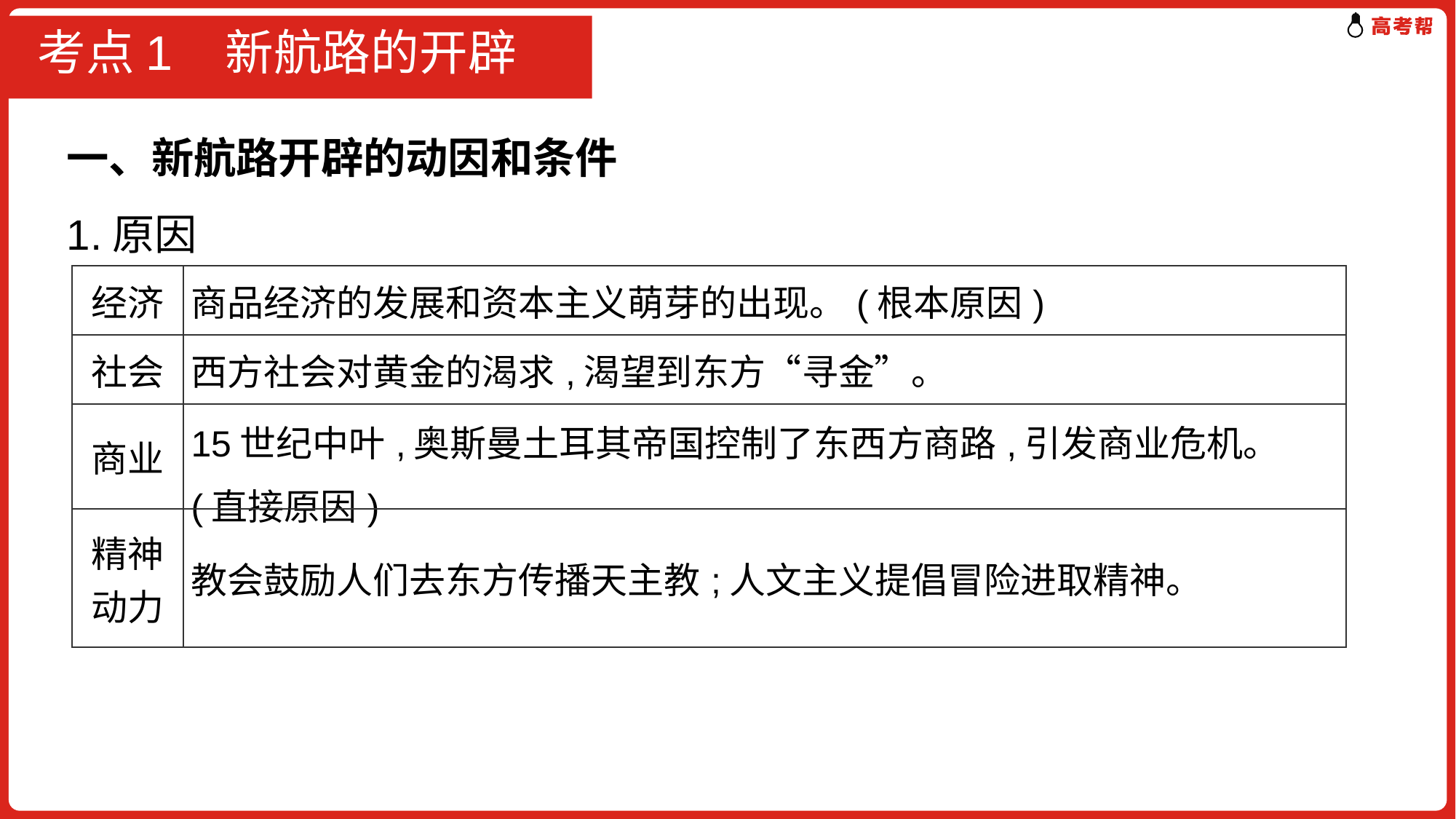

# 考点1   新航路的开辟
一、新航路开辟的动因和条件
1.原因
| 经济 | 商品经济的发展和资本主义萌芽的出现。(根本原因) |
| --- | --- |
| 社会 | 西方社会对黄金的渴求,渴望到东方“寻金”。 |
| 商业 | 15世纪中叶,奥斯曼土耳其帝国控制了东西方商路,引发商业危机。(直接原因) |
| 精神 动力 | 教会鼓励人们去东方传播天主教;人文主义提倡冒险进取精神。 |